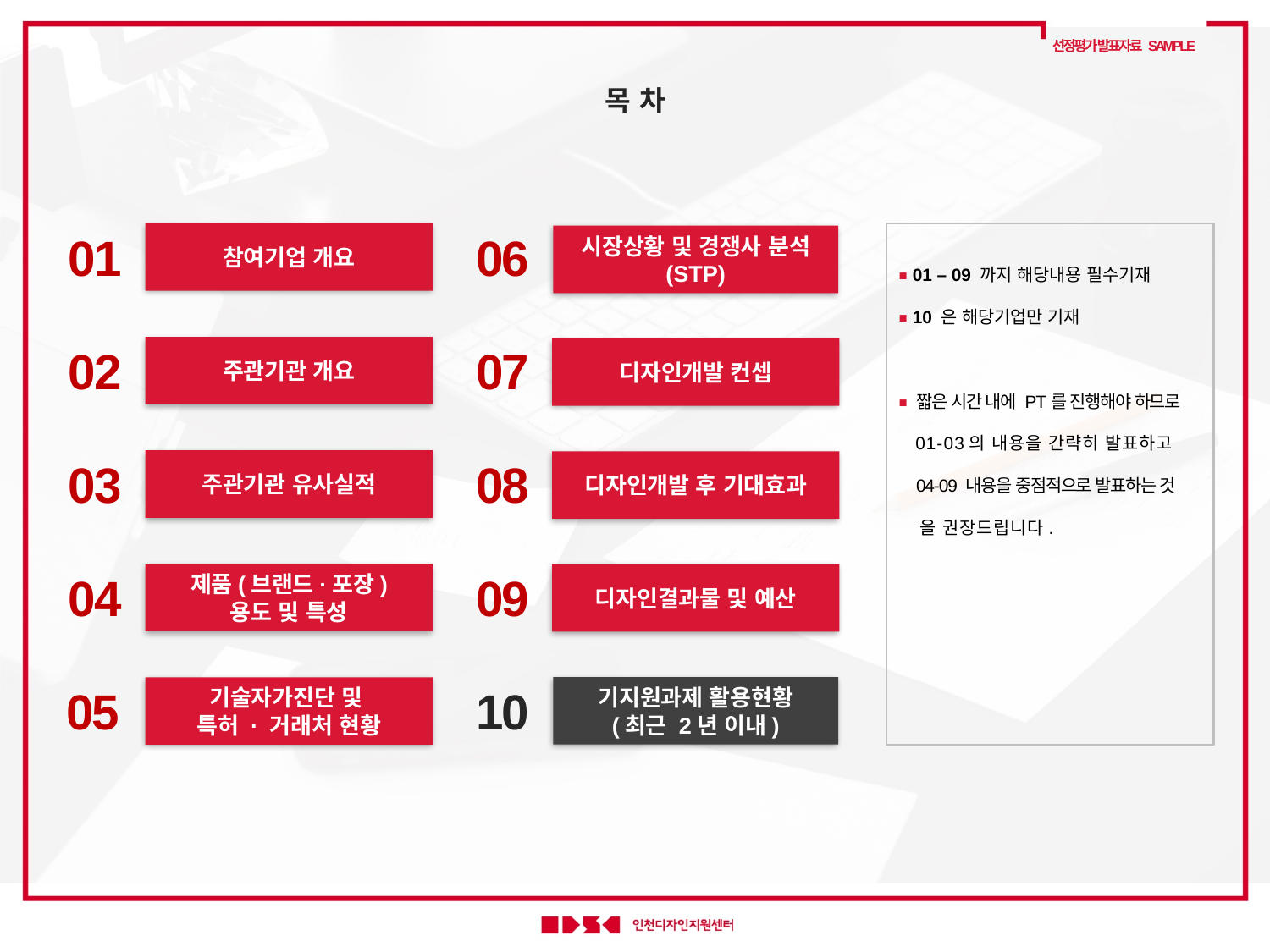

선정평가 발표자료 SAMPLE
목  차
01
06
참여기업 개요

시장상황 및 경쟁사 분석
(STP)
◾  01 – 09 까지 해당내용 필수기재
◾  10 은 해당기업만 기재

◾  짧은 시간 내에 PT를 진행해야 하므로
    01-03의 내용을 간략히 발표하고
   04-09 내용을 중점적으로 발표하는 것
    을 권장드립니다.
02
07
주관기관 개요
디자인개발 컨셉
03
08
주관기관 유사실적
디자인개발 후 기대효과
04
09
제품(브랜드·포장)
용도 및 특성
디자인결과물 및 예산
05
10
기지원과제 활용현황
(최근 2년 이내)
기술자가진단 및
특허 · 거래처 현황